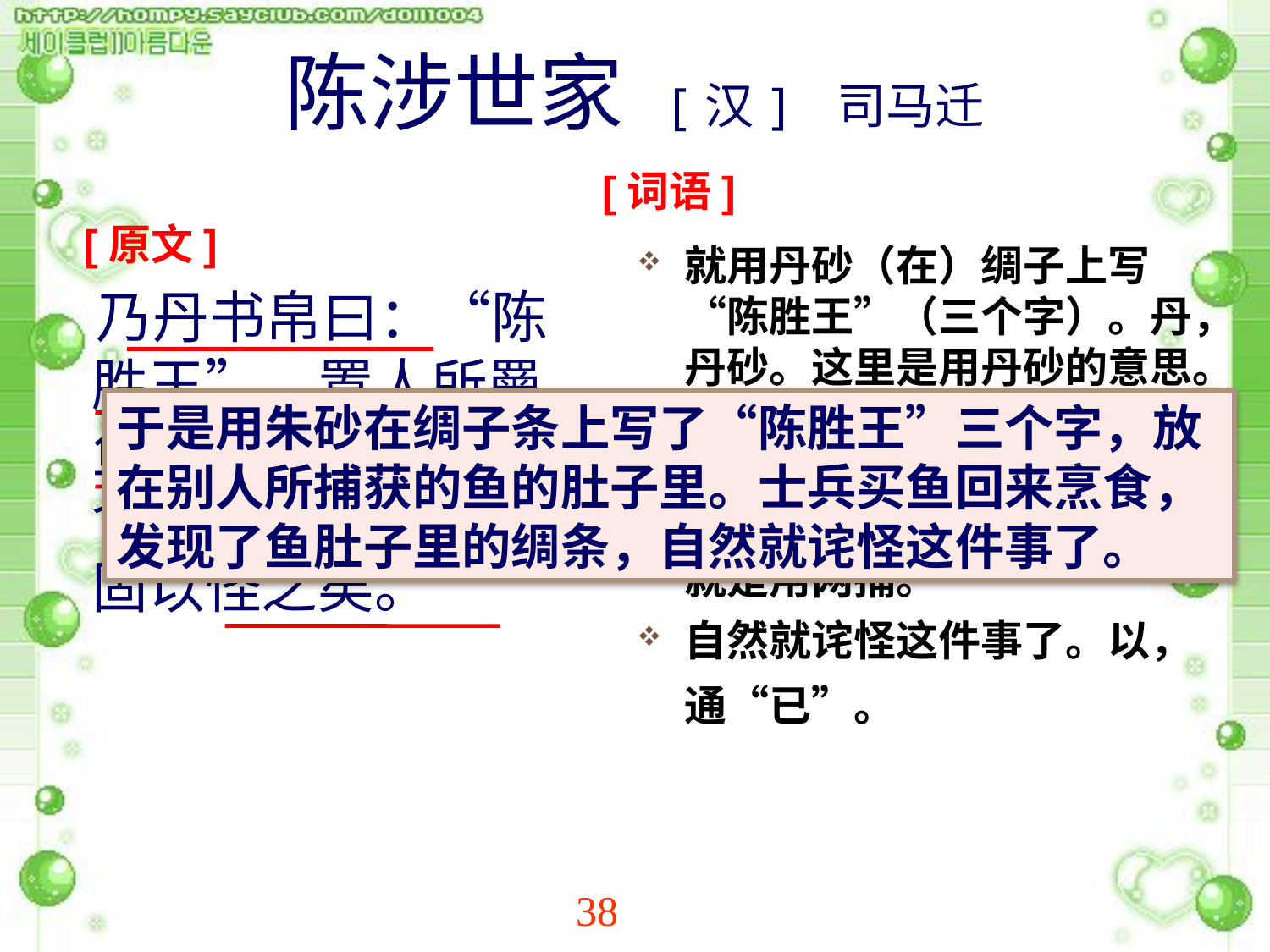

# 陈涉世家 [汉] 司马迁
[词语]

[原文]
就用丹砂（在）绸子上写“陈胜王”（三个字）。丹，丹砂。这里是用丹砂的意思。书，写。王，动词，称王。
放在别人所捕获的鱼的肚子里。罾，鱼网。这里作动词，就是用网捕。
自然就诧怪这件事了。以，通“已”。

   乃丹书帛曰：“陈胜王”，置人所罾鱼腹中。卒买鱼烹食，得鱼腹中书，固以怪之矣。

于是用朱砂在绸子条上写了“陈胜王”三个字，放在别人所捕获的鱼的肚子里。士兵买鱼回来烹食，发现了鱼肚子里的绸条，自然就诧怪这件事了。

38